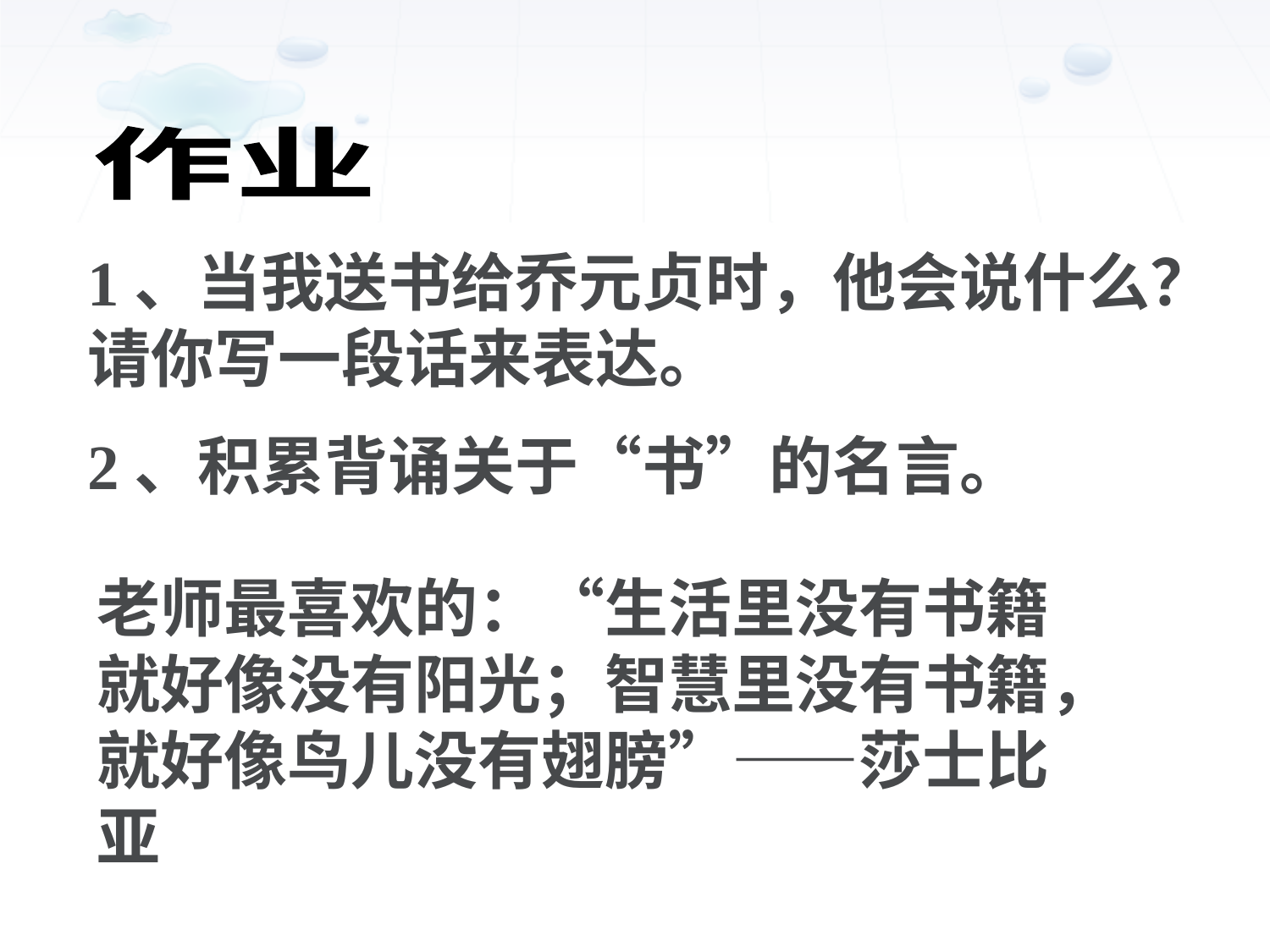

作业
1、当我送书给乔元贞时，他会说什么？请你写一段话来表达。
2、积累背诵关于“书”的名言。
老师最喜欢的：“生活里没有书籍就好像没有阳光；智慧里没有书籍，就好像鸟儿没有翅膀”——莎士比亚